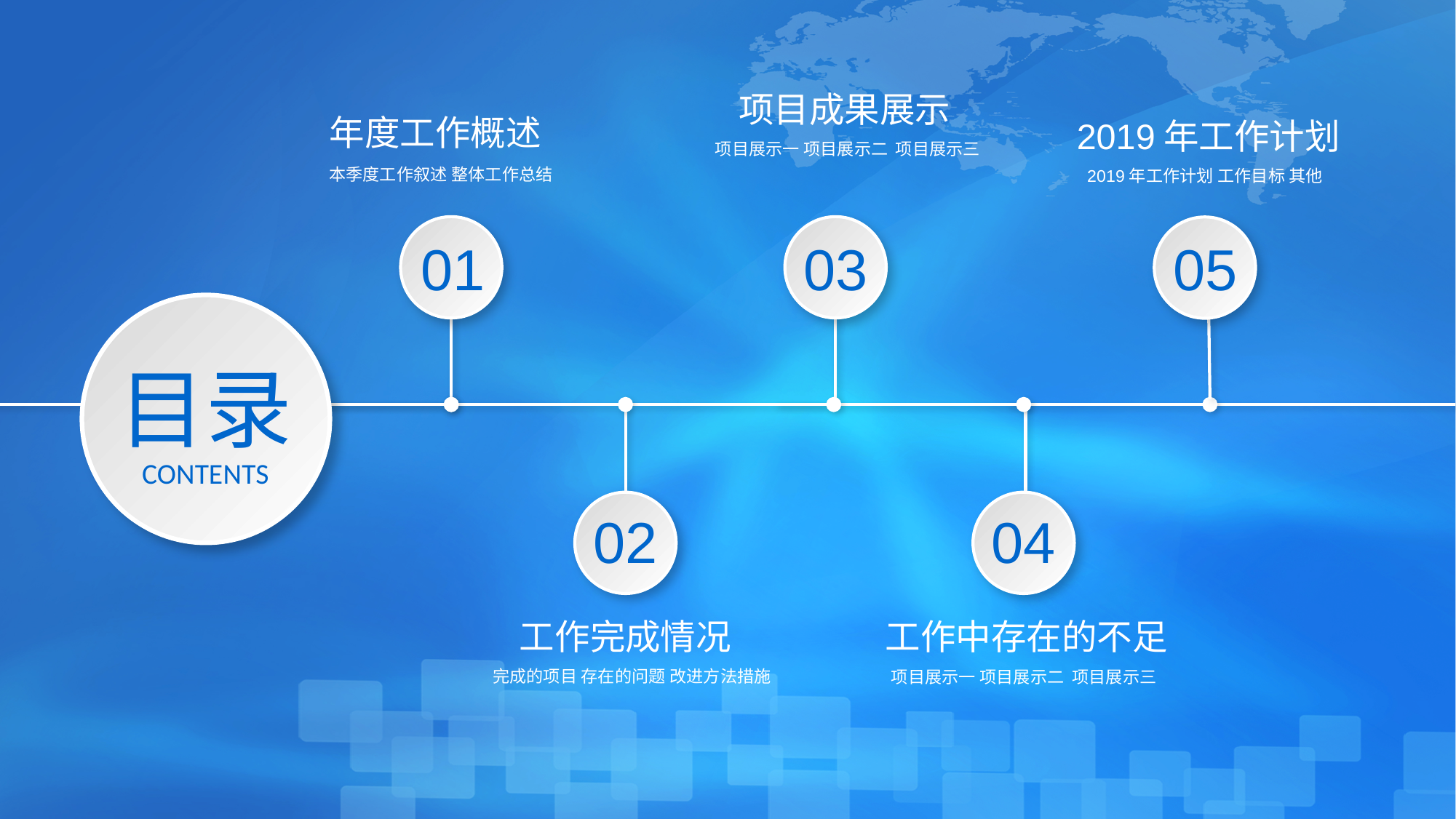

项目成果展示
项目展示一 项目展示二  项目展示三
年度工作概述
本季度工作叙述 整体工作总结
2019年工作计划
2019年工作计划 工作目标 其他

03

01

05

目录
CONTENTS

02

04
工作完成情况
完成的项目 存在的问题 改进方法措施
工作中存在的不足
项目展示一 项目展示二  项目展示三